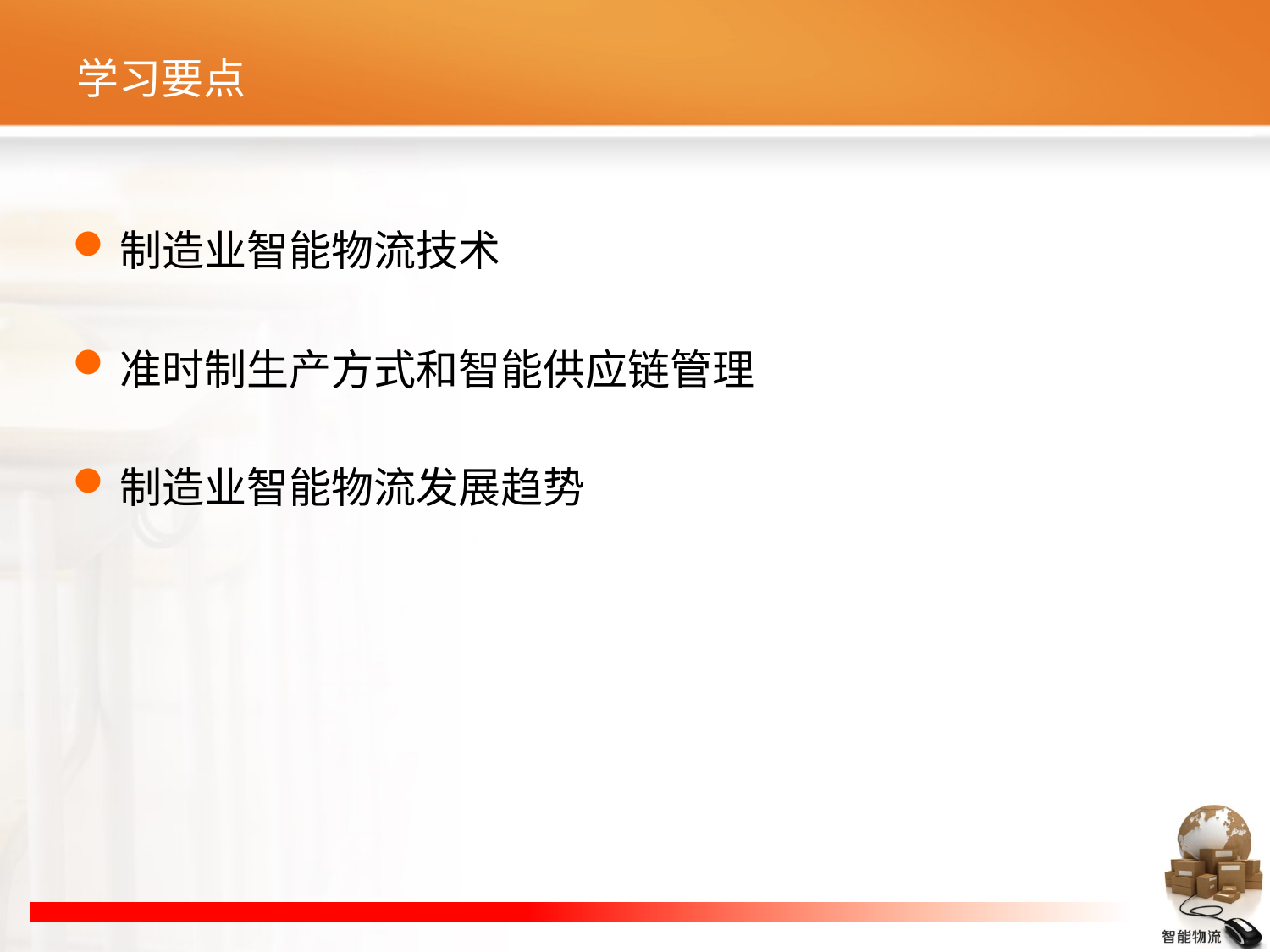

# 学习要点

制造业智能物流技术

准时制生产方式和智能供应链管理

制造业智能物流发展趋势